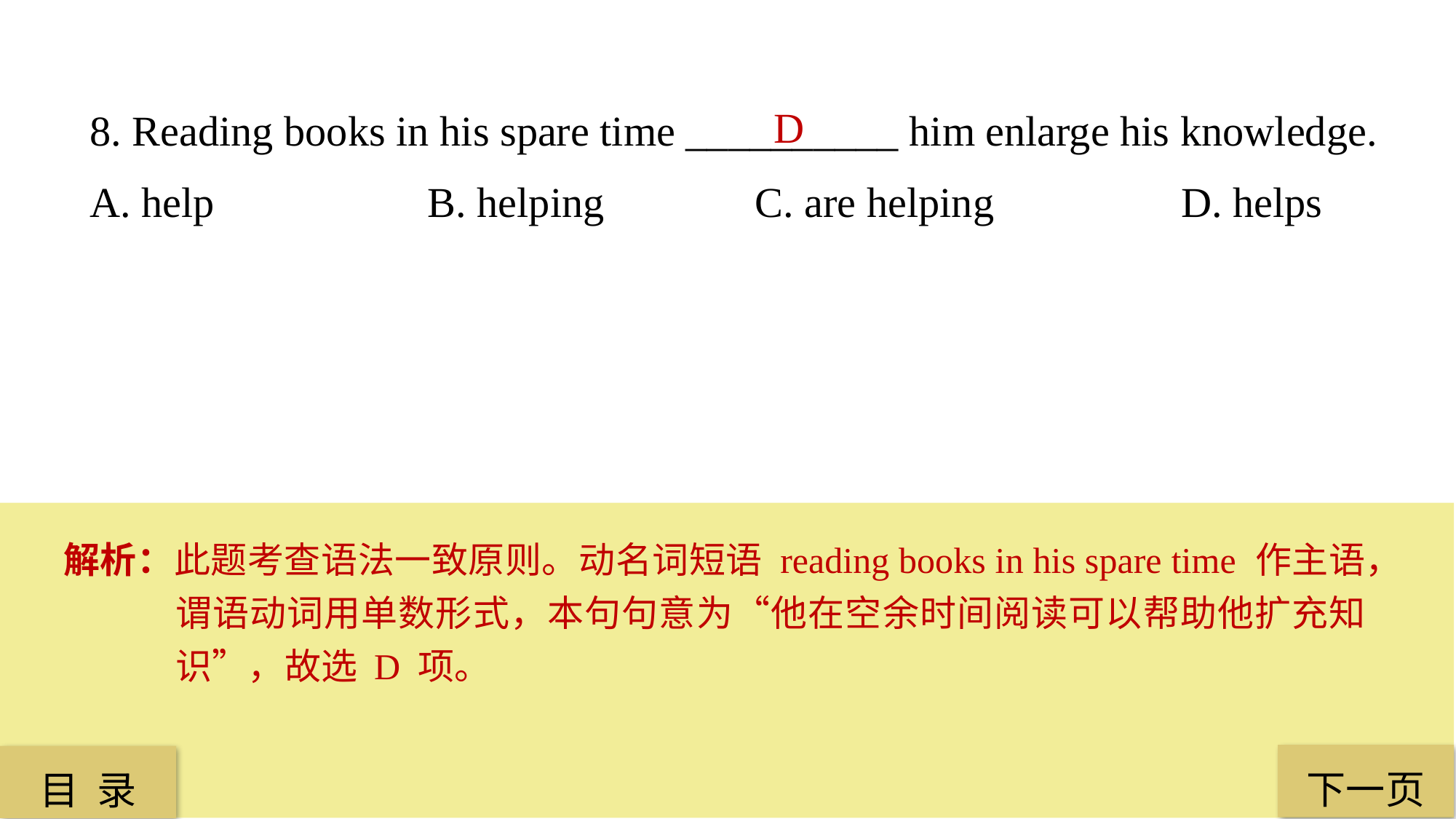

8. Reading books in his spare time __________ him enlarge his knowledge.
A. help		 B. helping		 C. are helping 		D. helps
D
解析：此题考查语法一致原则。动名词短语 reading books in his spare time 作主语，谓语动词用单数形式，本句句意为“他在空余时间阅读可以帮助他扩充知识”，故选 D 项。